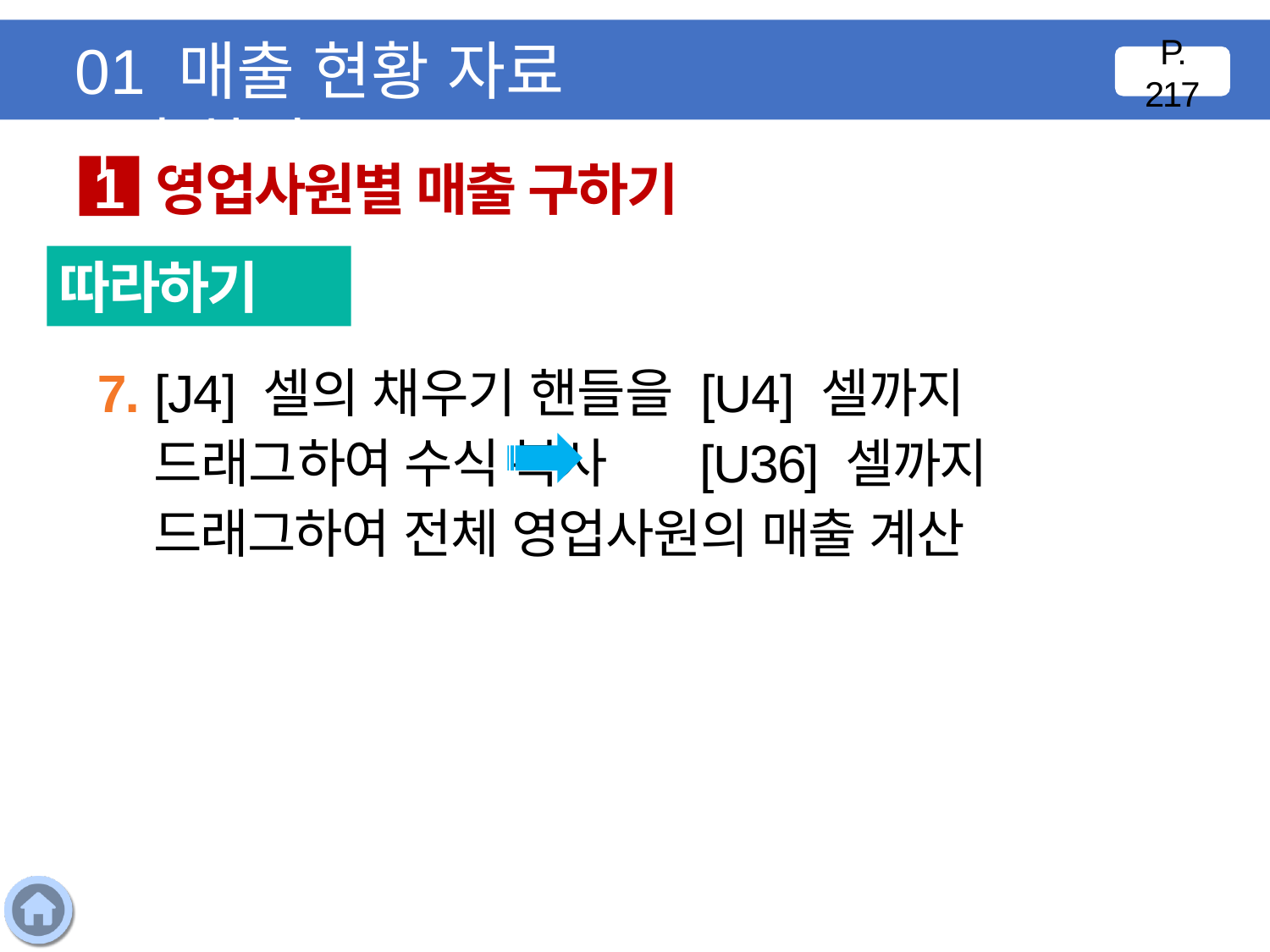

01 매출 현황 자료 구축하기
P. 217
영업사원별 매출 구하기
1
따라하기
7. [J4] 셀의 채우기 핸들을 [U4] 셀까지 드래그하여 수식 복사      [U36] 셀까지 드래그하여 전체 영업사원의 매출 계산